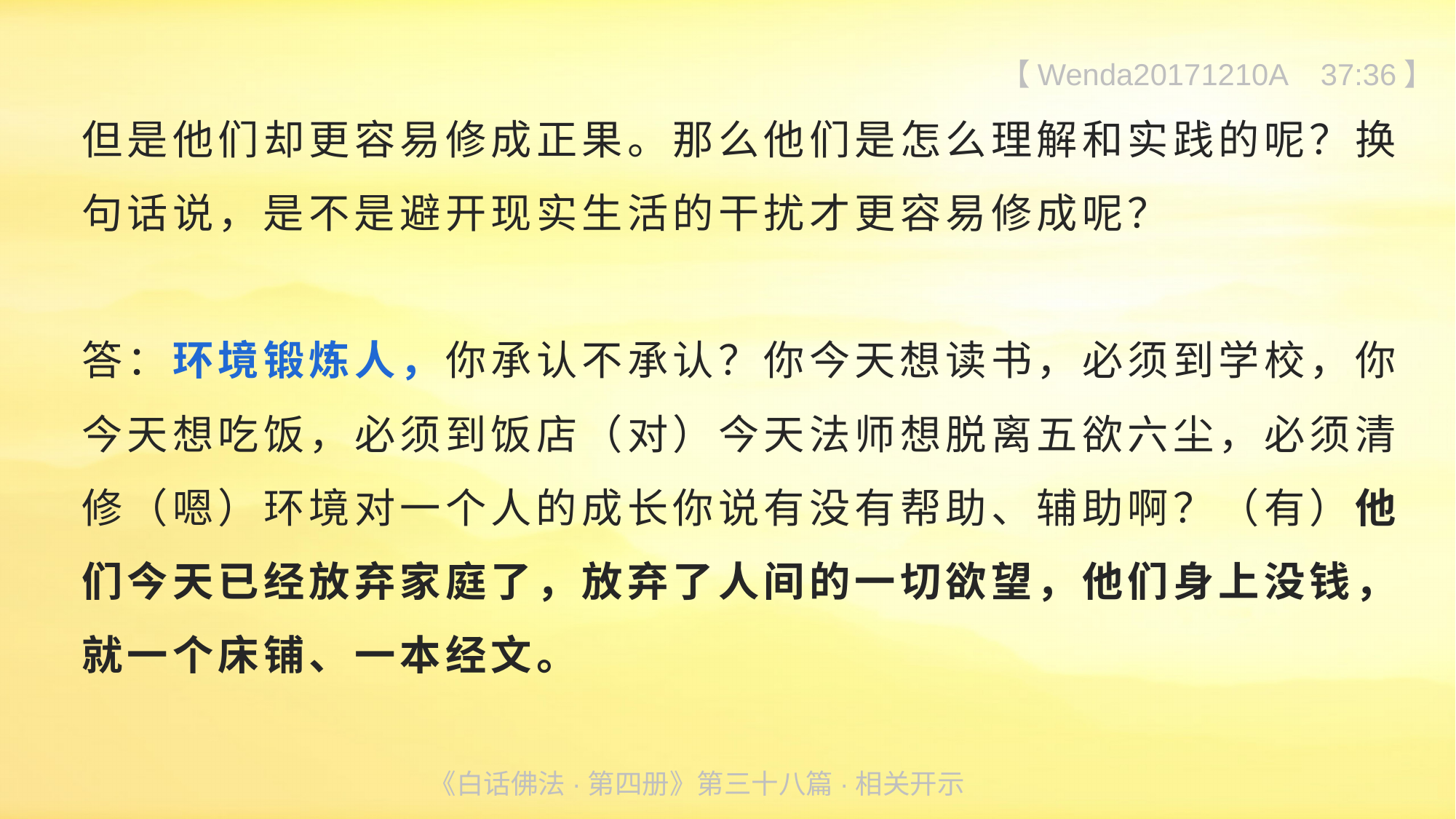

【Wenda20171210A    37:36】
但是他们却更容易修成正果。那么他们是怎么理解和实践的呢？换句话说，是不是避开现实生活的干扰才更容易修成呢？

答：环境锻炼人，你承认不承认？你今天想读书，必须到学校，你今天想吃饭，必须到饭店（对）今天法师想脱离五欲六尘，必须清修（嗯）环境对一个人的成长你说有没有帮助、辅助啊？（有）他们今天已经放弃家庭了，放弃了人间的一切欲望，他们身上没钱，就一个床铺、一本经文。

《白话佛法·第四册》第三十八篇·相关开示